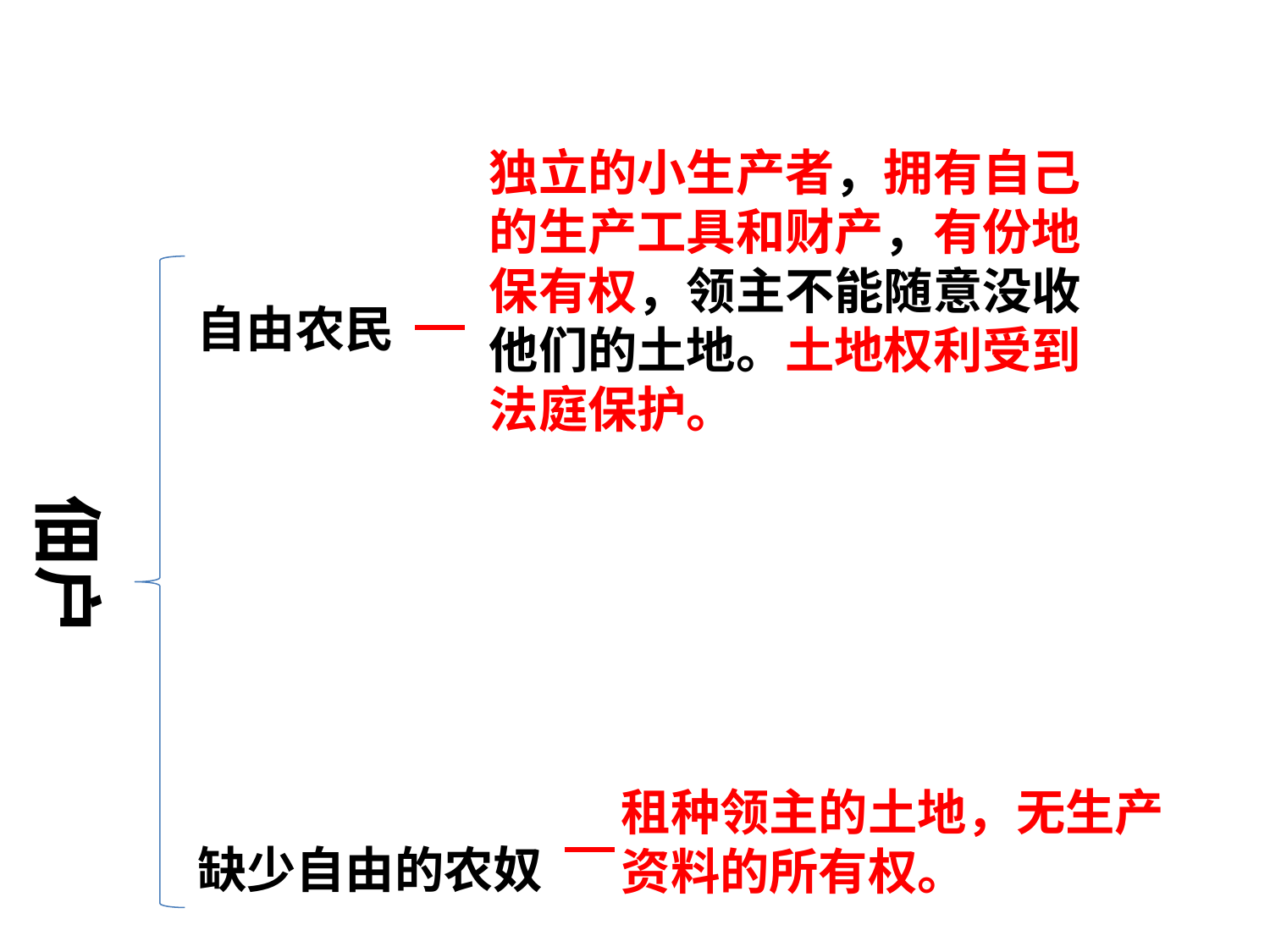

独立的小生产者，拥有自己的生产工具和财产，有份地保有权，领主不能随意没收他们的土地。土地权利受到法庭保护。

自由农民
佃户
租种领主的土地，无生产资料的所有权。
缺少自由的农奴